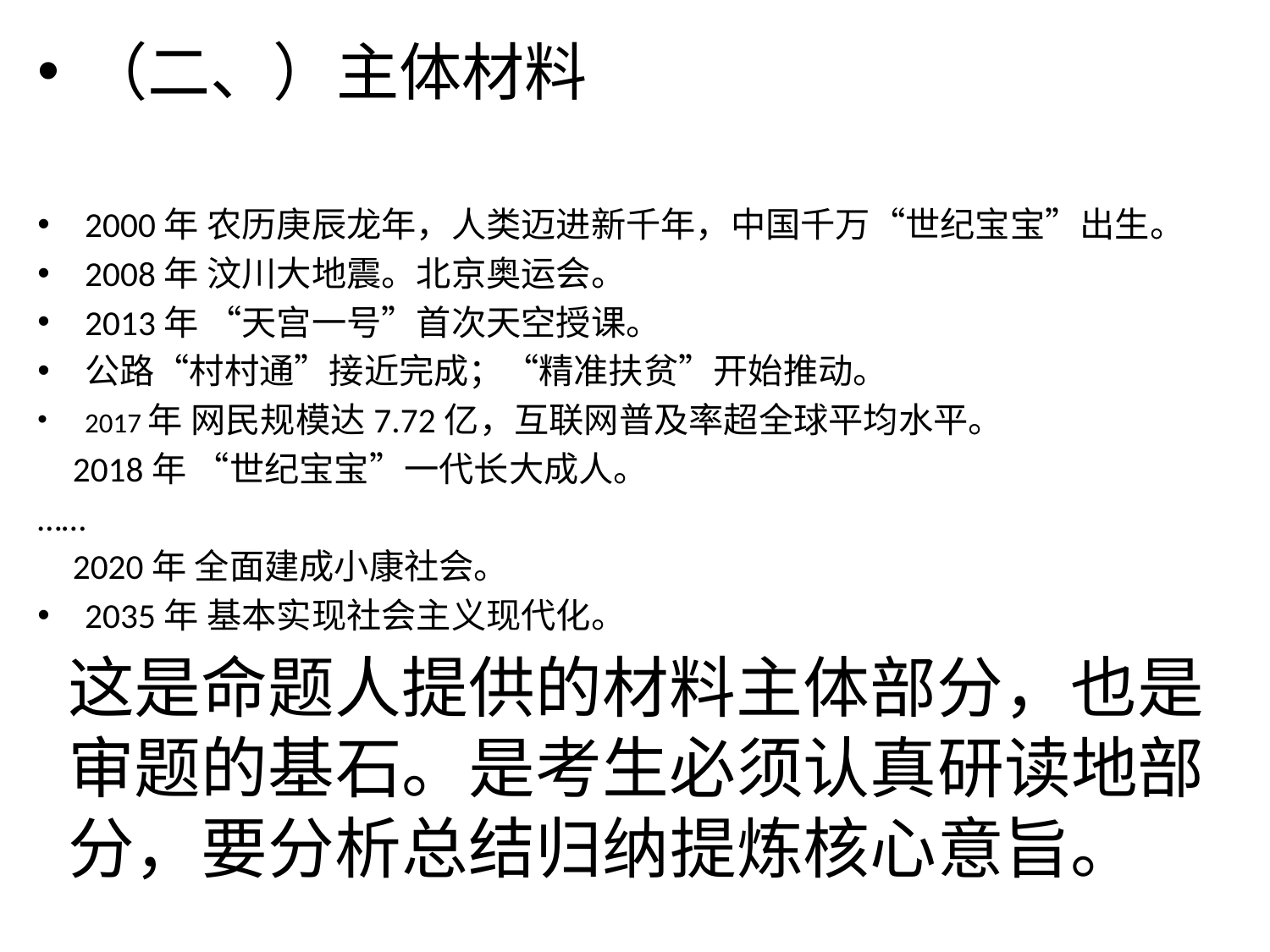

（二、）主体材料

2000年 农历庚辰龙年，人类迈进新千年，中国千万“世纪宝宝”出生。
2008年 汶川大地震。北京奥运会。
2013年 “天宫一号”首次天空授课。
公路“村村通”接近完成；“精准扶贫”开始推动。
2017年 网民规模达7.72亿，互联网普及率超全球平均水平。
 2018年 “世纪宝宝”一代长大成人。
……
 2020年 全面建成小康社会。
2035年 基本实现社会主义现代化。
# 这是命题人提供的材料主体部分，也是审题的基石。是考生必须认真研读地部分，要分析总结归纳提炼核心意旨。